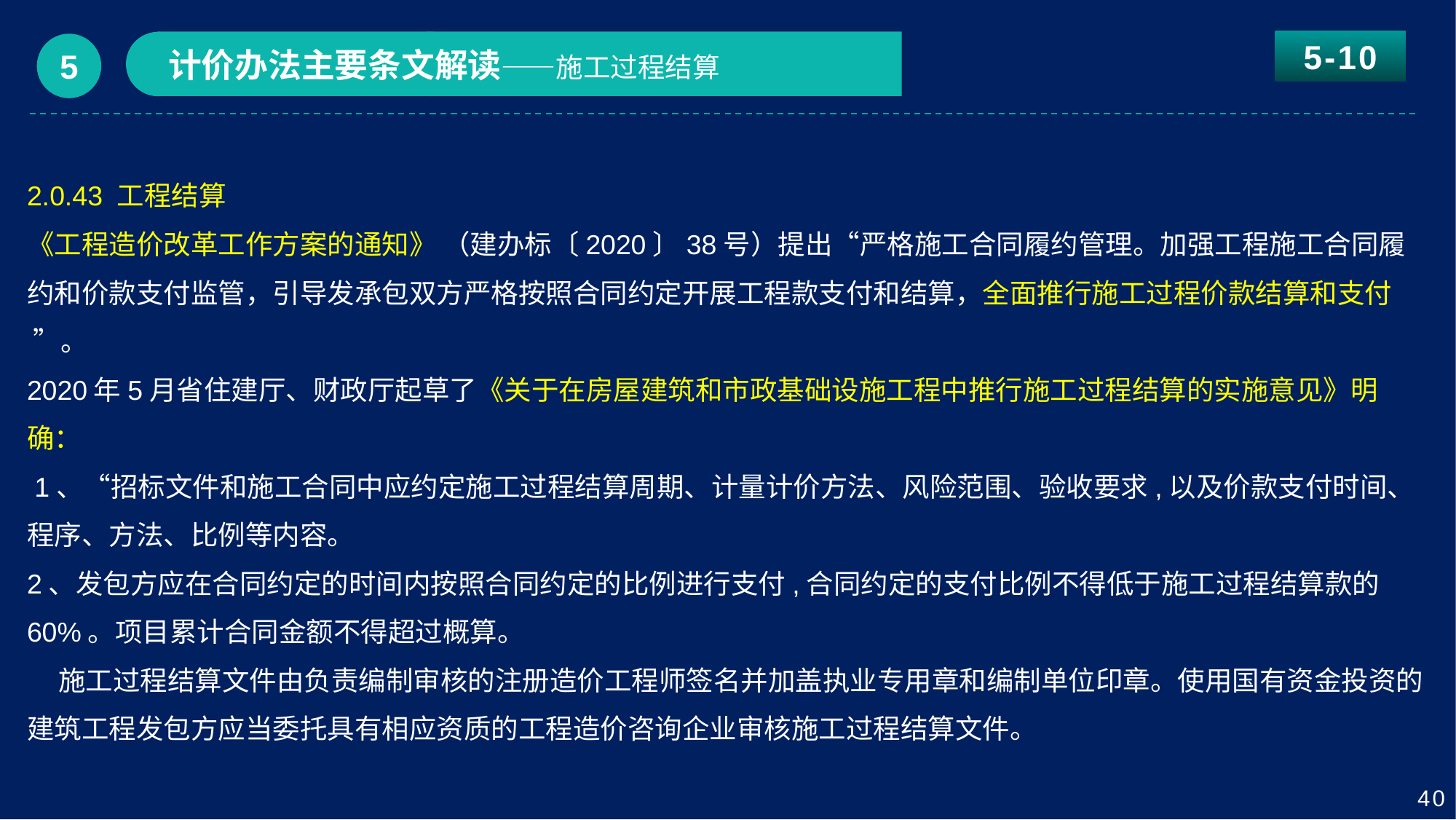

5-10
计价办法主要条文解读——施工过程结算

5
2.0.43 工程结算
《工程造价改革工作方案的通知》 （建办标〔2020〕38号）提出“严格施工合同履约管理。加强工程施工合同履约和价款支付监管，引导发承包双方严格按照合同约定开展工程款支付和结算，全面推行施工过程价款结算和支付 ”。
2020年5月省住建厅、财政厅起草了《关于在房屋建筑和市政基础设施工程中推行施工过程结算的实施意见》明确：
 1、“招标文件和施工合同中应约定施工过程结算周期、计量计价方法、风险范围、验收要求,以及价款支付时间、程序、方法、比例等内容。
2、发包方应在合同约定的时间内按照合同约定的比例进行支付,合同约定的支付比例不得低于施工过程结算款的60%。项目累计合同金额不得超过概算。
    施工过程结算文件由负责编制审核的注册造价工程师签名并加盖执业专用章和编制单位印章。使用国有资金投资的建筑工程发包方应当委托具有相应资质的工程造价咨询企业审核施工过程结算文件。
40